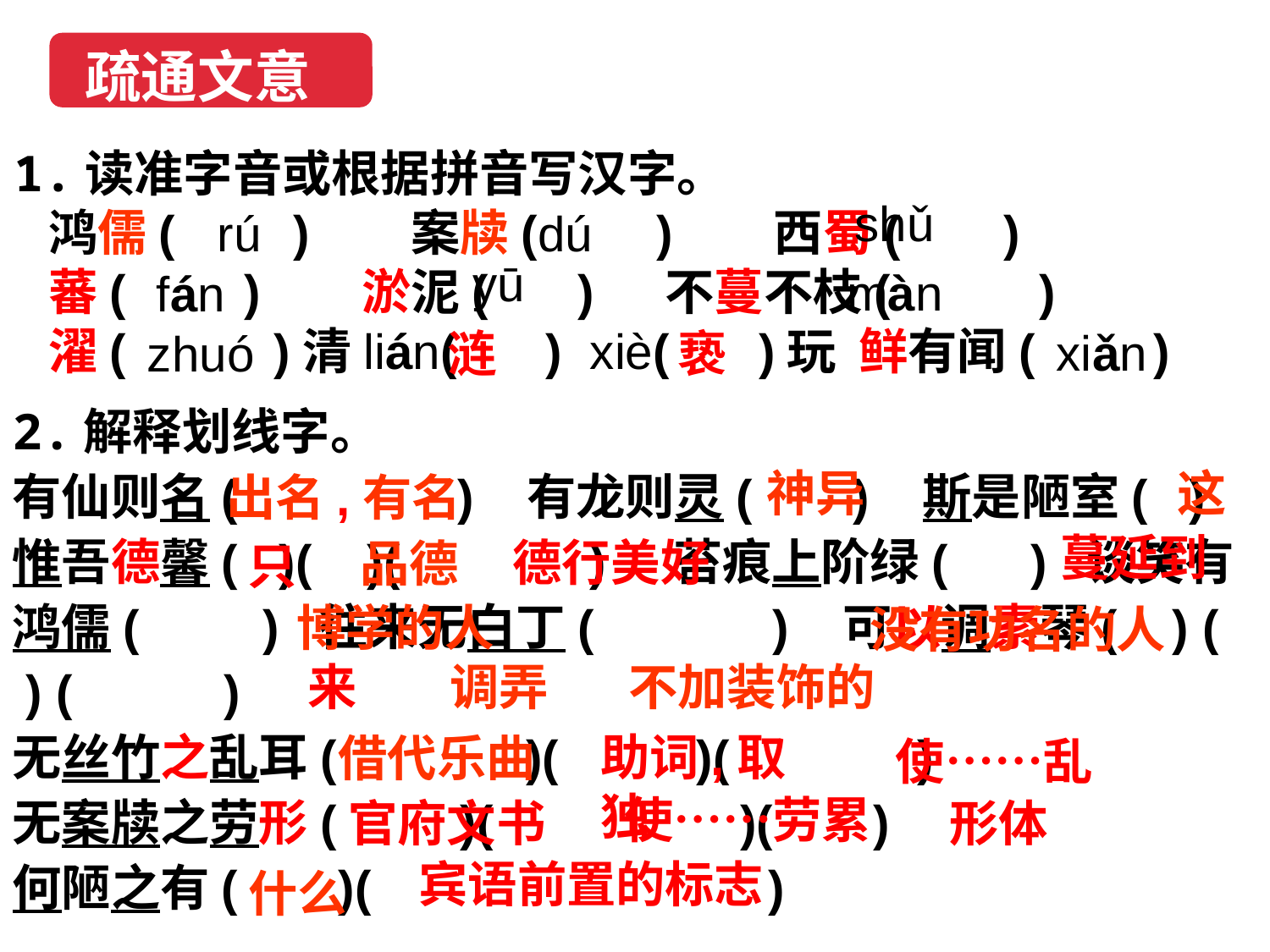

疏通文意
1.读准字音或根据拼音写汉字。
  鸿儒(    )   案牍(    )   西蜀(    )
  蕃(    )   淤泥(   )  不蔓不枝(     )
  濯(     )清lián(   )  xiè(   )玩  鲜有闻(    )
shǔ
rú
dú
yū
màn
fán
xiǎn
zhuó
涟
亵
2.解释划线字。
有仙则名(         )   有龙则灵(     )   斯是陋室(   )   惟吾德馨(   )(    )(        )    苔痕上阶绿(      )  谈笑有鸿儒(         )  往来无白丁(             )   可以调素琴(    ) (    ) (           )
无丝竹之乱耳(        )(          )(         )
无案牍之劳形(         )(           )(     )
何陋之有(     )(               )

神异
这
出名,有名
蔓延到
德行美好
品德
只
博学的人
没有功名的人
来
调弄
不加装饰的
助词,取独
借代乐曲
使……乱
使……劳累
官府文书
形体
宾语前置的标志
什么